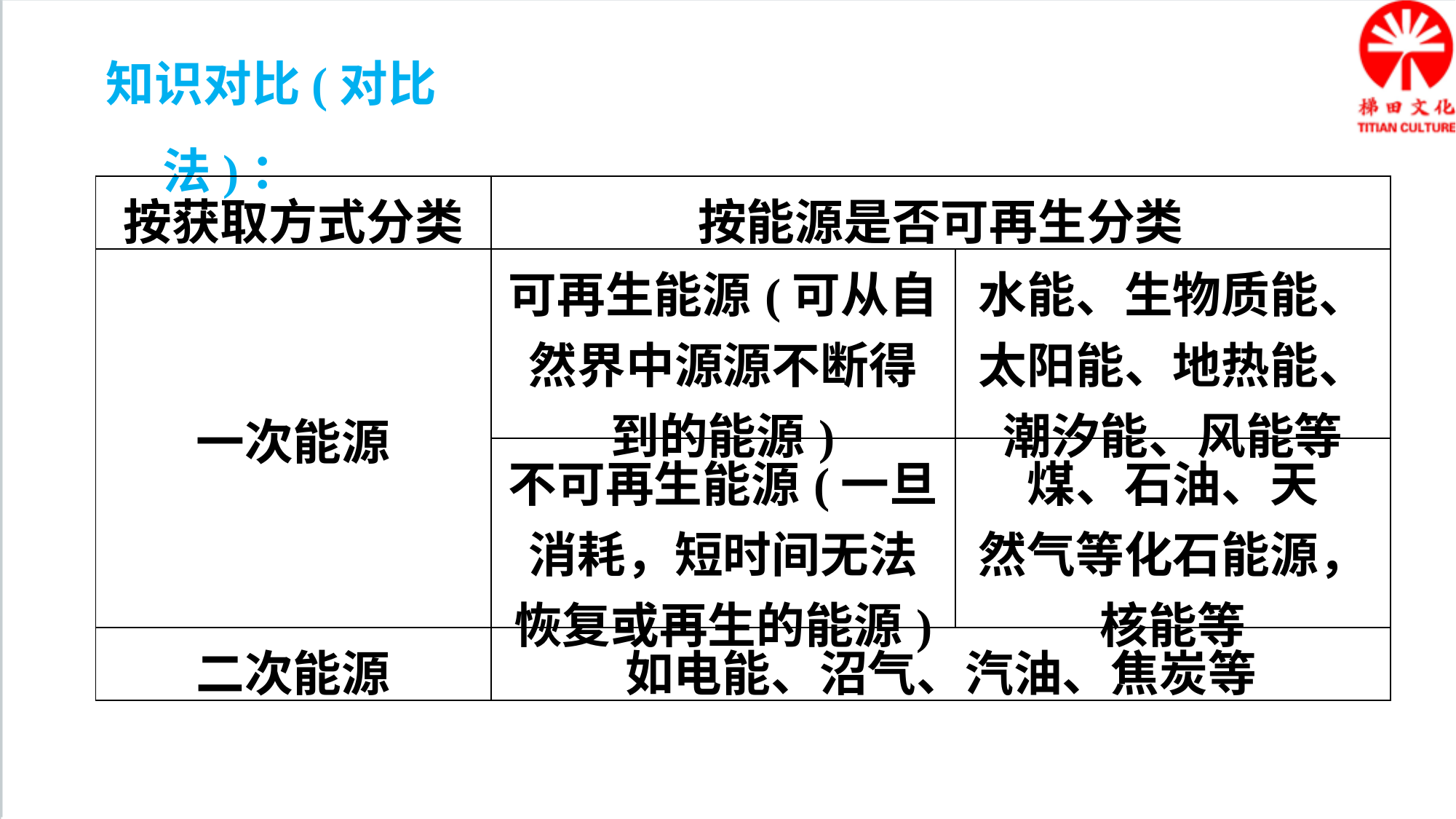

知识对比(对比法)：
| 按获取方式分类 | 按能源是否可再生分类 |  |
| --- | --- | --- |
| 一次能源 | 可再生能源(可从自然界中源源不断得到的能源) | 水能、生物质能、太阳能、地热能、潮汐能、风能等 |
|  | 不可再生能源(一旦消耗，短时间无法恢复或再生的能源) | 煤、石油、天 然气等化石能源，核能等 |
| 二次能源 | 如电能、沼气、汽油、焦炭等 |  |